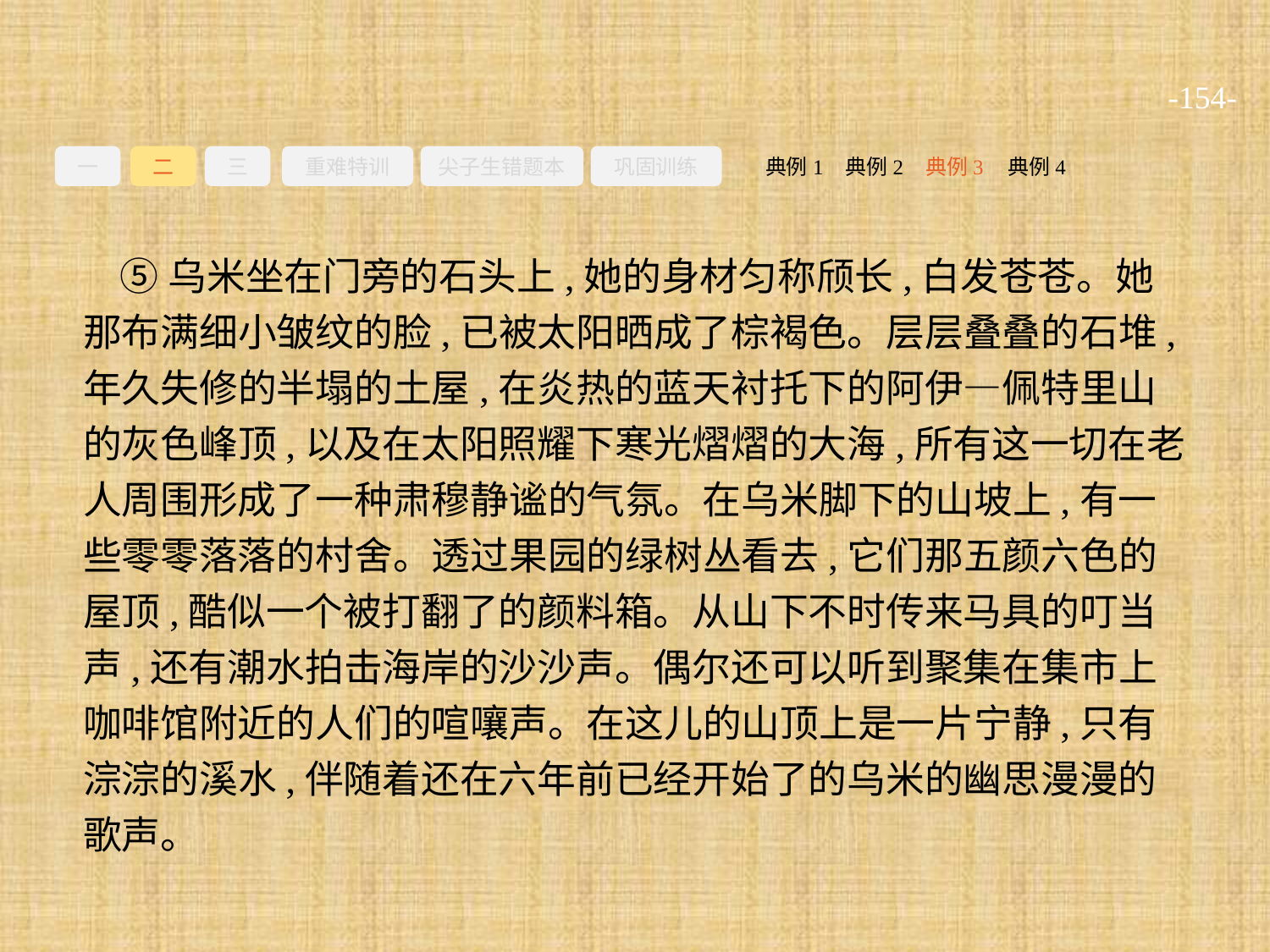

-154-
一
二
三
重难特训
尖子生错题本
巩固训练
典例3
典例2
典例4
典例1
⑤乌米坐在门旁的石头上,她的身材匀称颀长,白发苍苍。她那布满细小皱纹的脸,已被太阳晒成了棕褐色。层层叠叠的石堆,年久失修的半塌的土屋,在炎热的蓝天衬托下的阿伊—佩特里山的灰色峰顶,以及在太阳照耀下寒光熠熠的大海,所有这一切在老人周围形成了一种肃穆静谧的气氛。在乌米脚下的山坡上,有一些零零落落的村舍。透过果园的绿树丛看去,它们那五颜六色的屋顶,酷似一个被打翻了的颜料箱。从山下不时传来马具的叮当声,还有潮水拍击海岸的沙沙声。偶尔还可以听到聚集在集市上咖啡馆附近的人们的喧嚷声。在这儿的山顶上是一片宁静,只有淙淙的溪水,伴随着还在六年前已经开始了的乌米的幽思漫漫的歌声。